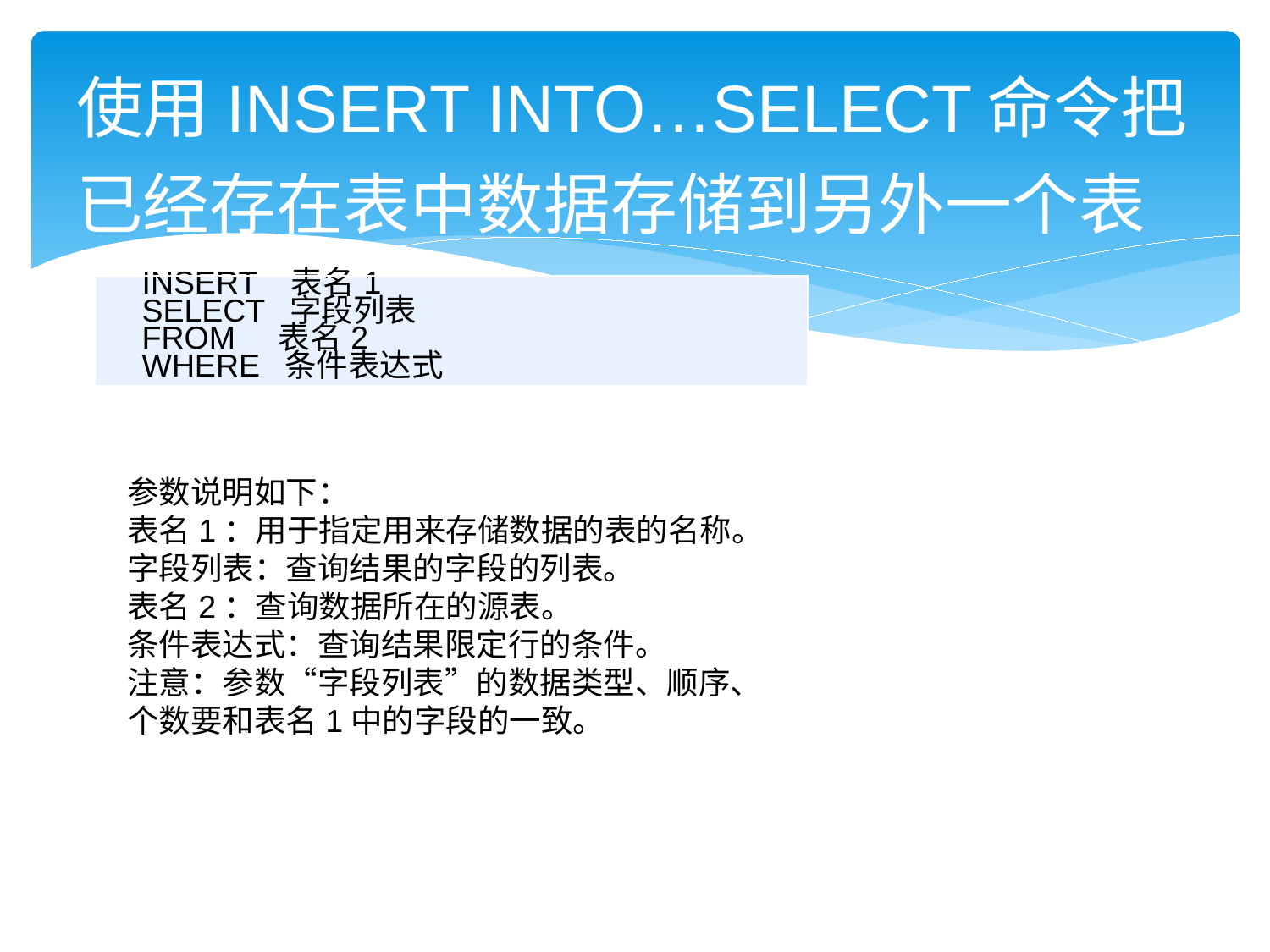

# 使用INSERT INTO…SELECT命令把已经存在表中数据存储到另外一个表
| INSERT 表名1 SELECT 字段列表 FROM 表名2 WHERE 条件表达式 |
| --- |
参数说明如下：
表名1：用于指定用来存储数据的表的名称。
字段列表：查询结果的字段的列表。
表名2：查询数据所在的源表。
条件表达式：查询结果限定行的条件。
注意：参数“字段列表”的数据类型、顺序、个数要和表名1中的字段的一致。